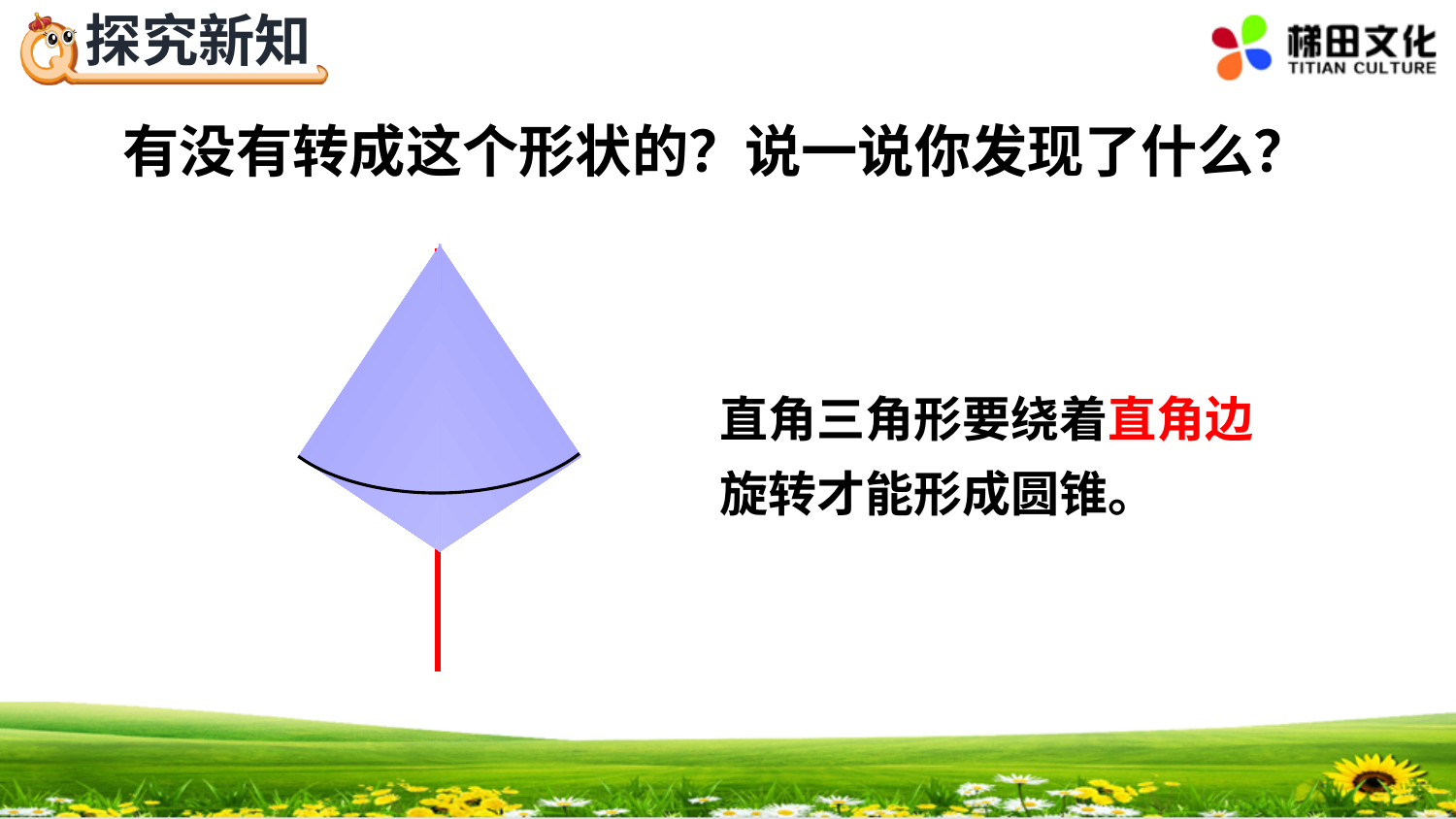

有没有转成这个形状的？说一说你发现了什么？

直角三角形要绕着直角边旋转才能形成圆锥。